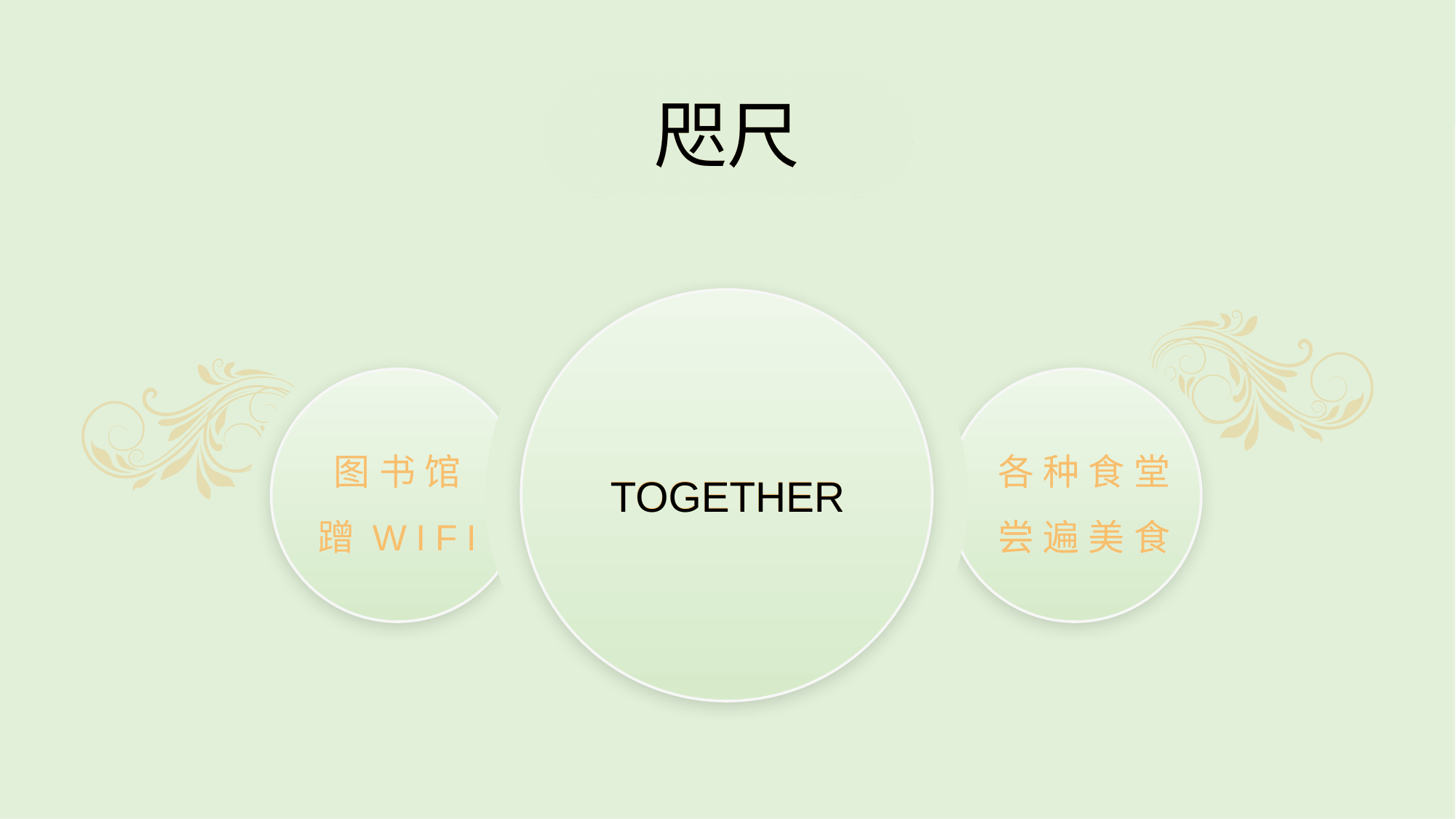

咫尺
咫尺

图书馆
蹭WIFI
各种食堂
尝遍美食
TOGETHER
TOGETHER